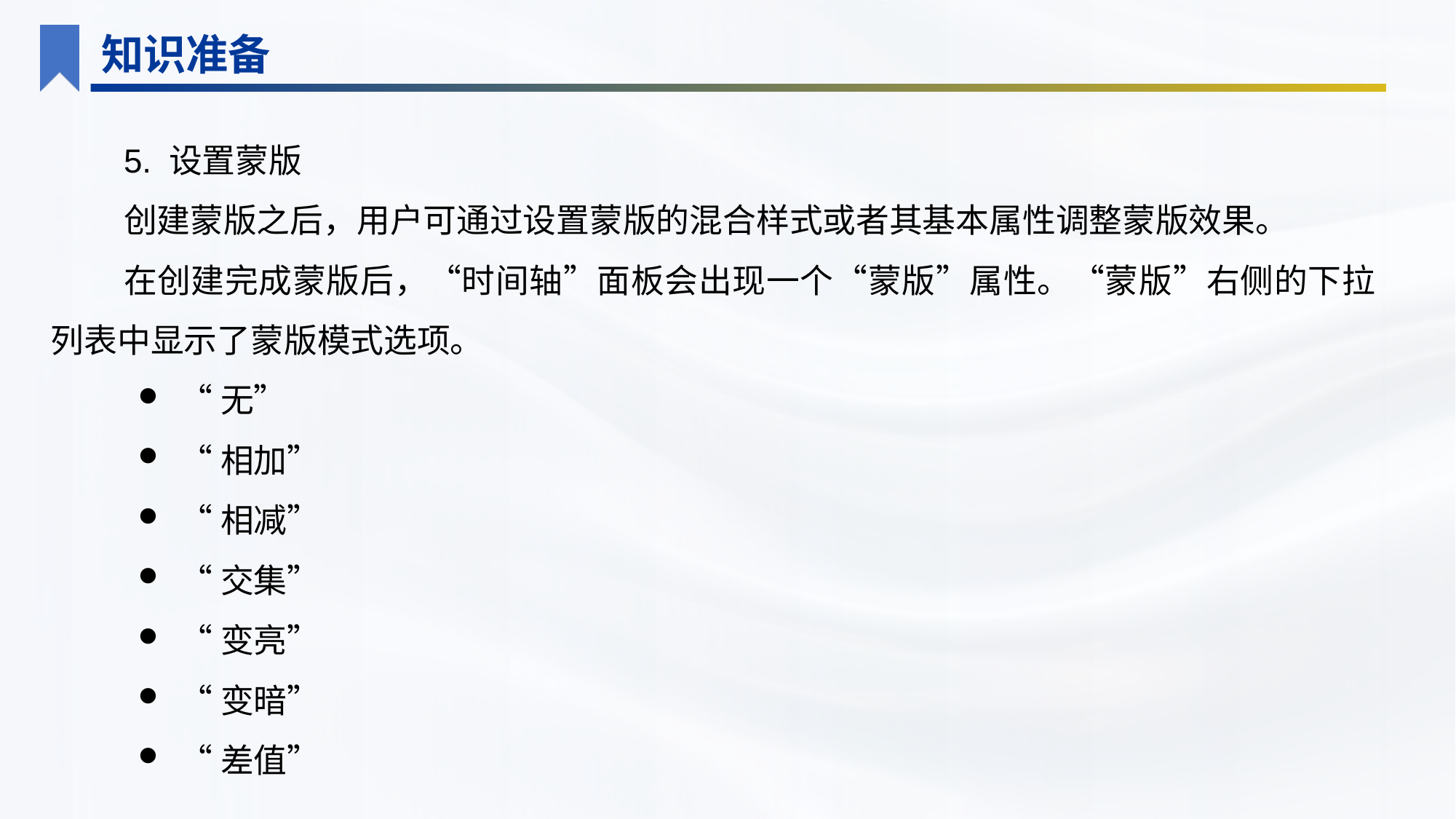

知识准备
5. 设置蒙版
创建蒙版之后，用户可通过设置蒙版的混合样式或者其基本属性调整蒙版效果。
在创建完成蒙版后，“时间轴”面板会出现一个“蒙版”属性。“蒙版”右侧的下拉列表中显示了蒙版模式选项。
“无”
“相加”
“相减”
“交集”
“变亮”
“变暗”
“差值”